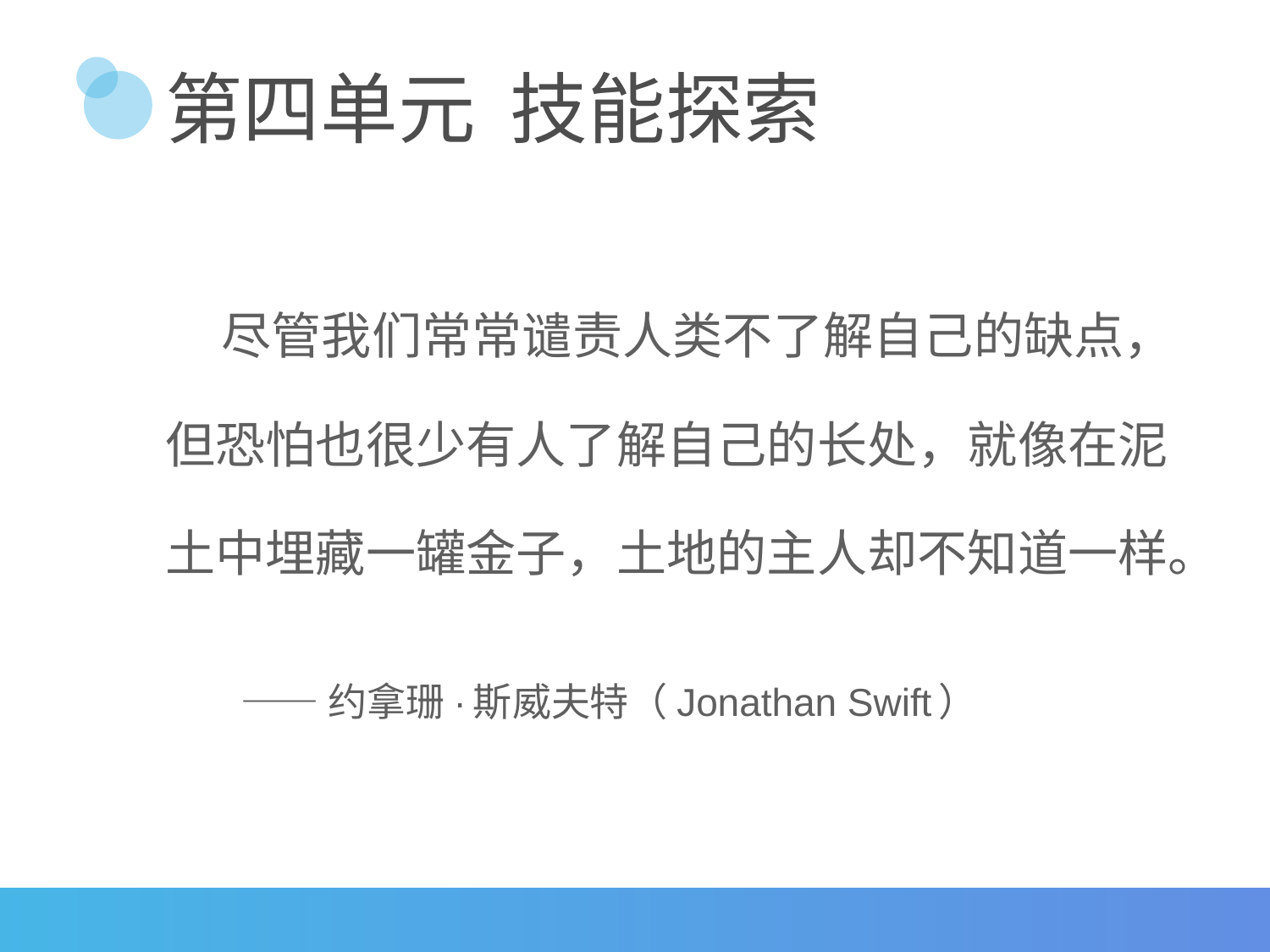

# 第四单元  技能探索
    尽管我们常常谴责人类不了解自己的缺点，但恐怕也很少有人了解自己的长处，就像在泥土中埋藏一罐金子，土地的主人却不知道一样。

       ——约拿珊·斯威夫特（Jonathan Swift）